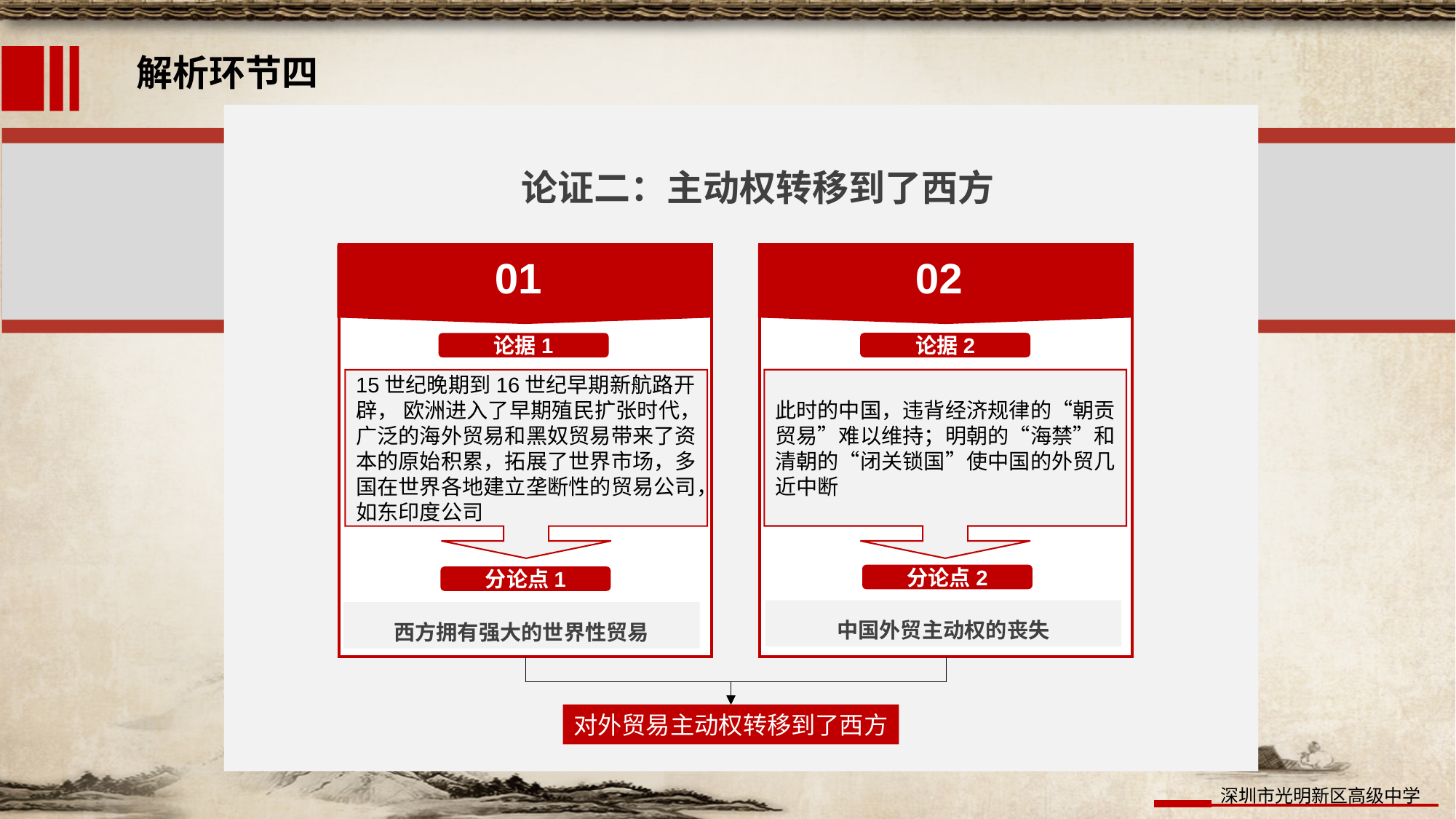

解析环节四

论证一：外贸的主动权开始在中国

01
02
论据2
论据1
此时的西方正处于新航路开辟前的中世纪的黑暗里，真正意义上的“世界”尚未形成（平时所学）
“朱元璋在位期间，与30余国进行官方贸易。此后郑和七下西洋，是世界航海史和中国古代对外交往史上的壮举”（来自材料）
分论点2
分论点1
西方没有世界性的贸易
明初到15世纪上半期中国外贸的强大
此时对外贸易的主动权在中国

论证二：主动权转移到了西方

01
02
论据2
论据1
此时的中国，违背经济规律的“朝贡贸易”难以维持；明朝的“海禁”和清朝的“闭关锁国”使中国的外贸几近中断
15世纪晚期到16世纪早期新航路开辟， 欧洲进入了早期殖民扩张时代，广泛的海外贸易和黑奴贸易带来了资本的原始积累，拓展了世界市场，多国在世界各地建立垄断性的贸易公司，如东印度公司
分论点2
分论点1
中国外贸主动权的丧失
西方拥有强大的世界性贸易
对外贸易主动权转移到了西方

论题：14——17世纪中西方对外贸易主动权的转移
论点：同时期对外贸易的主动权由中国转移到西方

论证：
外贸的主动权开始在中国

外贸的主动权转移到了西方
逻辑思路